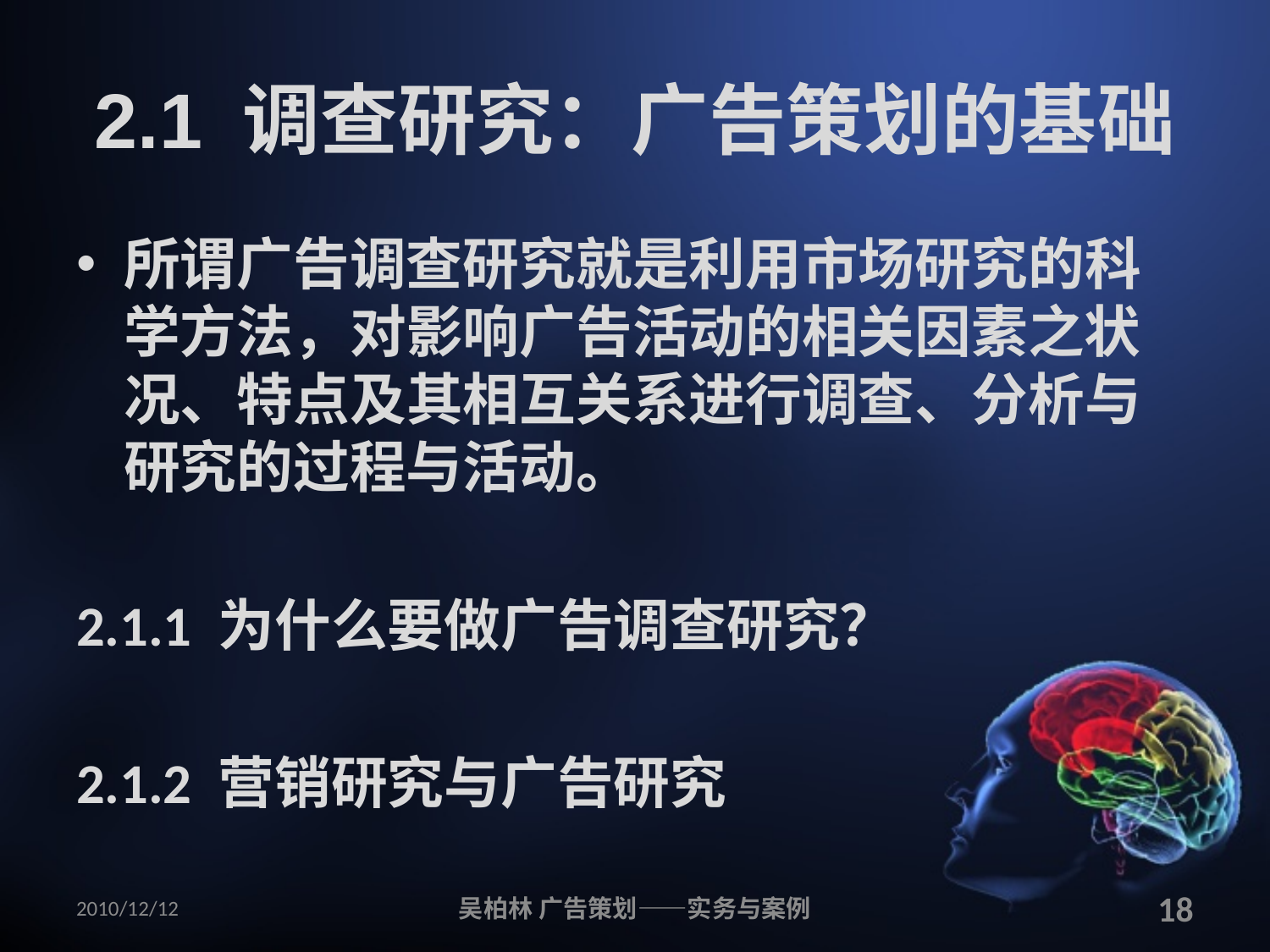

# 2.1 调查研究：广告策划的基础
所谓广告调查研究就是利用市场研究的科学方法，对影响广告活动的相关因素之状况、特点及其相互关系进行调查、分析与研究的过程与活动。

2.1.1 为什么要做广告调查研究？

2.1.2 营销研究与广告研究
2010/12/12
吴柏林 广告策划——实务与案例
18